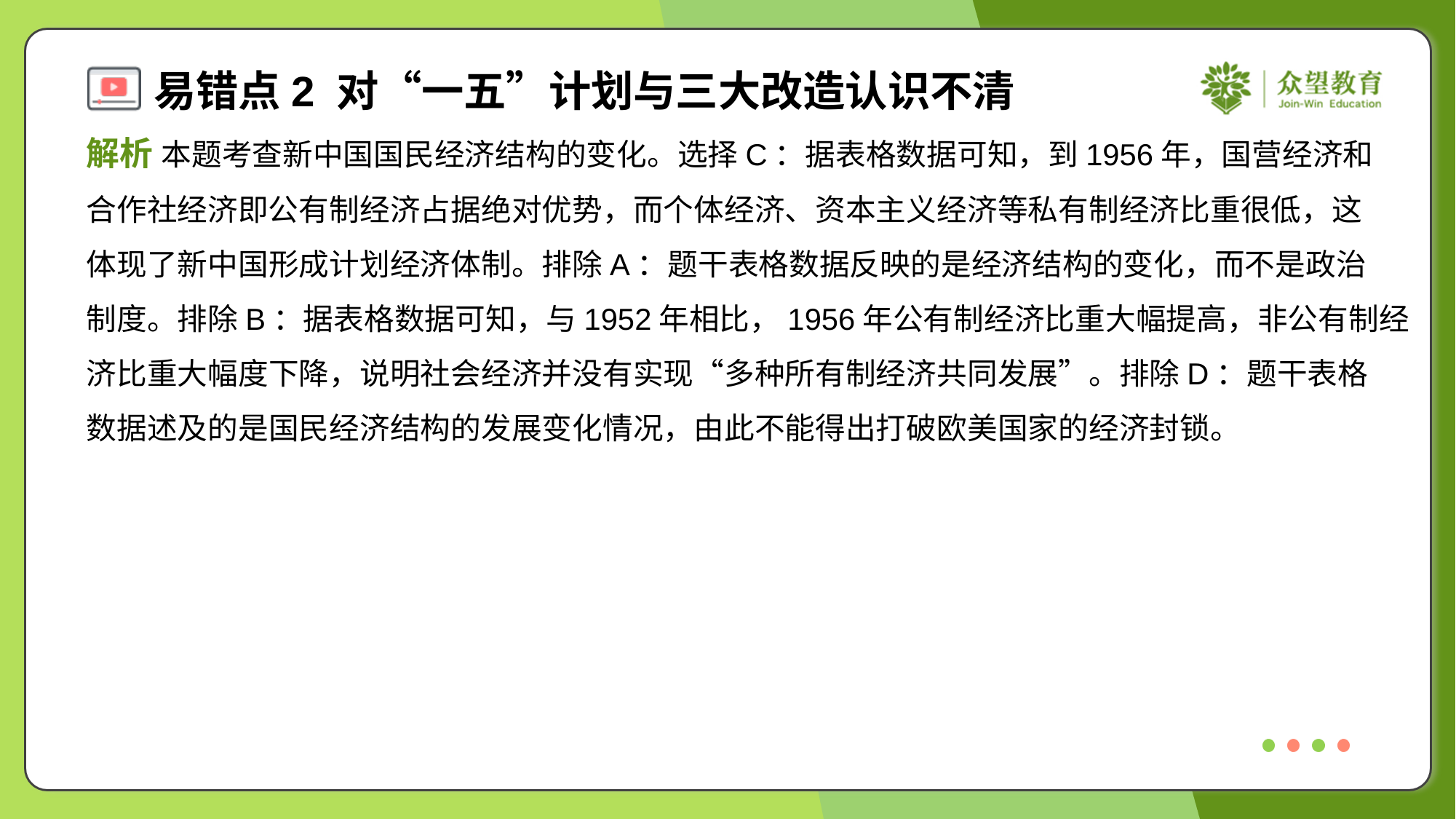

解析 本题考查新中国国民经济结构的变化。选择C：据表格数据可知，到1956年，国营经济和
合作社经济即公有制经济占据绝对优势，而个体经济、资本主义经济等私有制经济比重很低，这
体现了新中国形成计划经济体制。排除A：题干表格数据反映的是经济结构的变化，而不是政治
制度。排除B：据表格数据可知，与1952年相比，1956年公有制经济比重大幅提高，非公有制经
济比重大幅度下降，说明社会经济并没有实现“多种所有制经济共同发展”。排除D：题干表格
数据述及的是国民经济结构的发展变化情况，由此不能得出打破欧美国家的经济封锁。